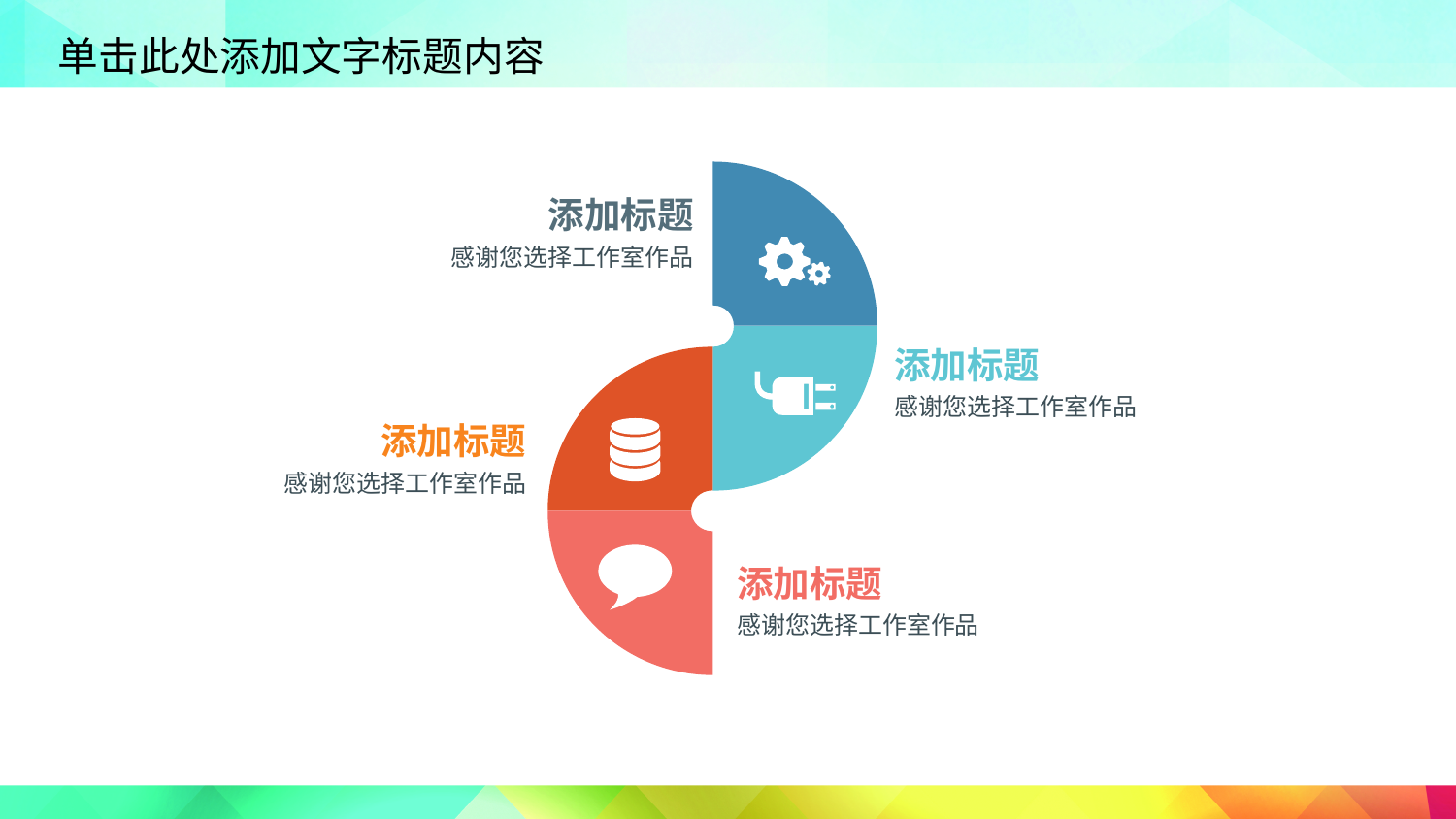

添加标题
感谢您选择工作室作品

添加标题
感谢您选择工作室作品

添加标题
感谢您选择工作室作品

添加标题
感谢您选择工作室作品